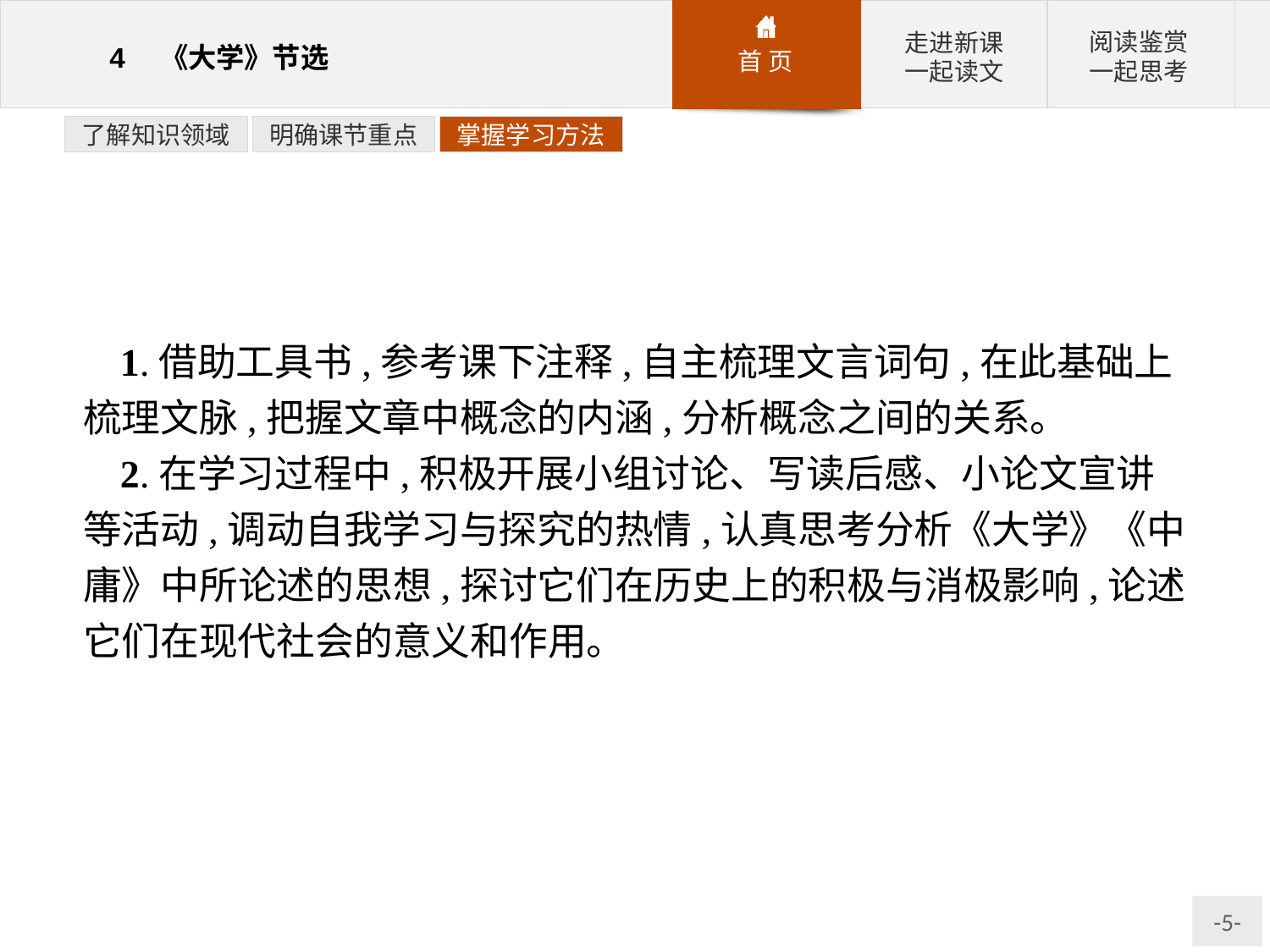

了解知识领域
明确课节重点
掌握学习方法
1.借助工具书,参考课下注释,自主梳理文言词句,在此基础上梳理文脉,把握文章中概念的内涵,分析概念之间的关系。
2.在学习过程中,积极开展小组讨论、写读后感、小论文宣讲等活动,调动自我学习与探究的热情,认真思考分析《大学》《中庸》中所论述的思想,探讨它们在历史上的积极与消极影响,论述它们在现代社会的意义和作用。